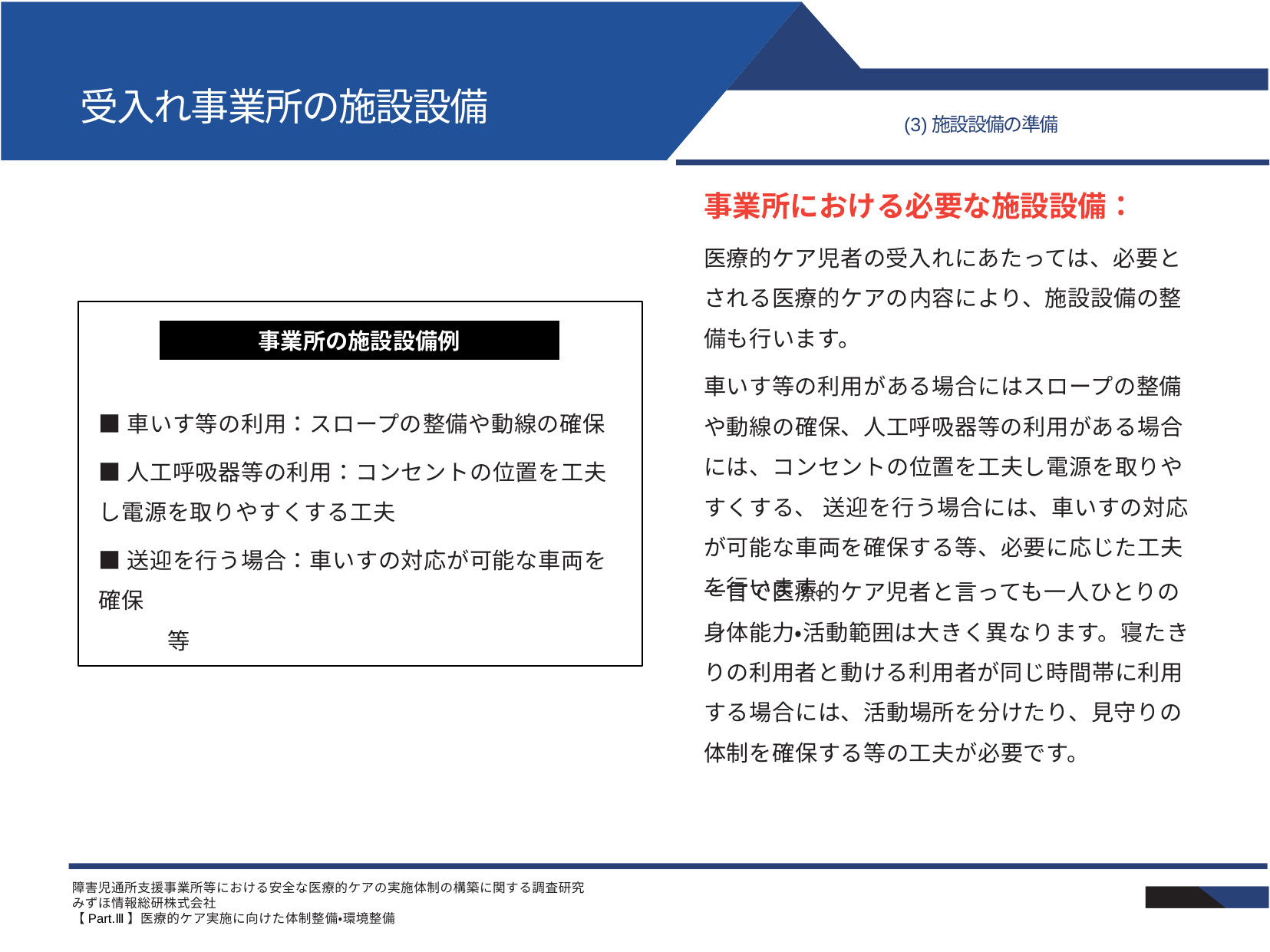

# 受入れ事業所の施設設備
(3)施設設備の準備

事業所における必要な施設設備：
医療的ケア児者の受入れにあたっては、必要とされる医療的ケアの内容により、施設設備の整備も行います。
車いす等の利用がある場合にはスロープの整備や動線の確保、人工呼吸器等の利用がある場合には、コンセントの位置を工夫し電源を取りやすくする、 送迎を行う場合には、車いすの対応が可能な車両を確保する等、必要に応じた工夫を行います。

事業所の施設設備例
■車いす等の利用：スロープの整備や動線の確保
■人工呼吸器等の利用：コンセントの位置を工夫し電源を取りやすくする工夫
■送迎を行う場合：車いすの対応が可能な車両を確保			　　　　　　　　　　等
一言で医療的ケア児者と言っても一人ひとりの身体能力・活動範囲は大きく異なります。寝たきりの利用者と動ける利用者が同じ時間帯に利用する場合には、活動場所を分けたり、見守りの体制を確保する等の工夫が必要です。

障害児通所支援事業所等における安全な医療的ケアの実施体制の構築に関する調査研究
みずほ情報総研株式会社
【Part.Ⅲ】医療的ケア実施に向けた体制整備・環境整備
42